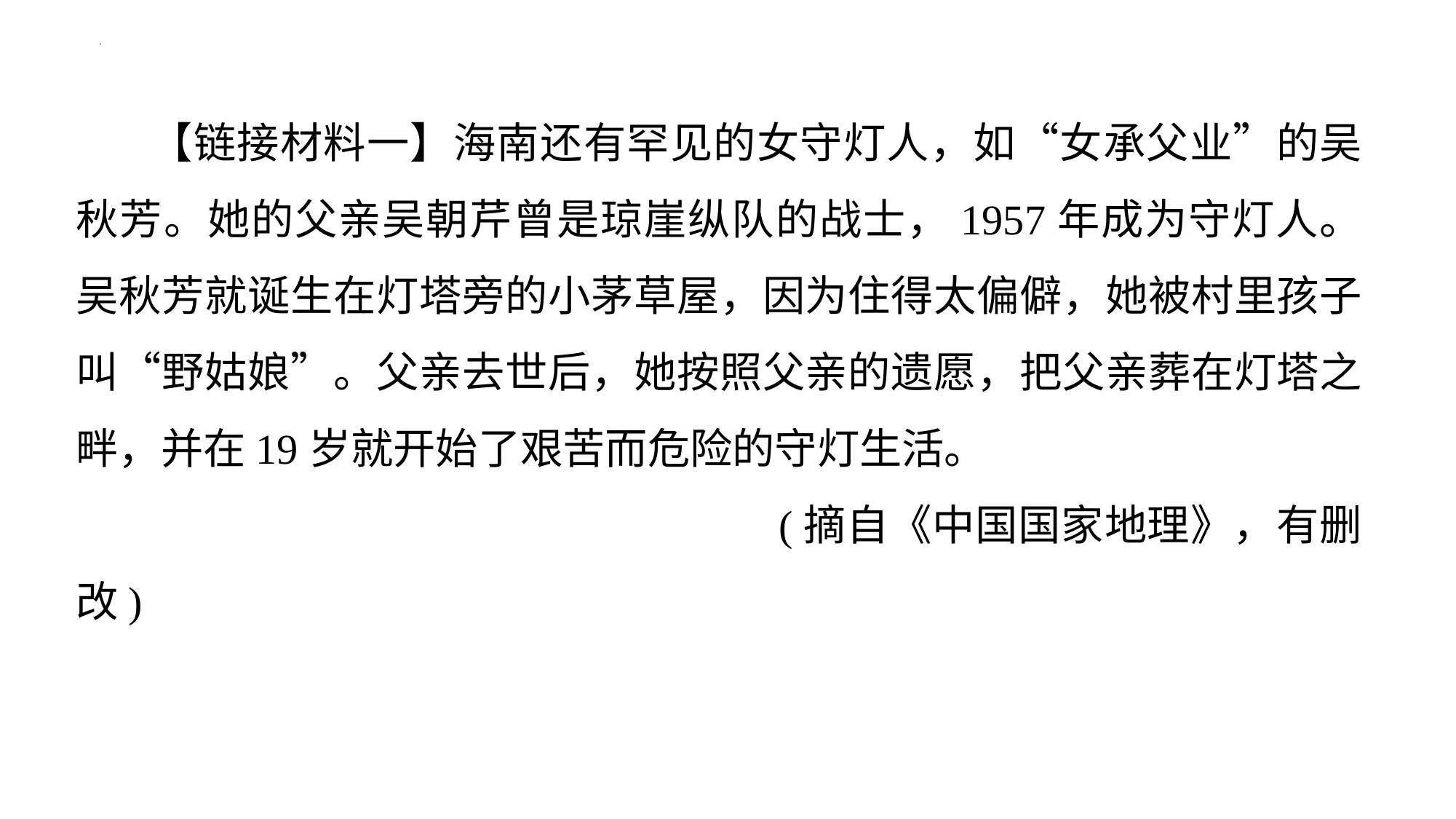

#
   【链接材料一】海南还有罕见的女守灯人，如“女承父业”的吴秋芳。她的父亲吴朝芹曾是琼崖纵队的战士，1957年成为守灯人。吴秋芳就诞生在灯塔旁的小茅草屋，因为住得太偏僻，她被村里孩子叫“野姑娘”。父亲去世后，她按照父亲的遗愿，把父亲葬在灯塔之畔，并在19岁就开始了艰苦而危险的守灯生活。
                                                            (摘自《中国国家地理》，有删改)